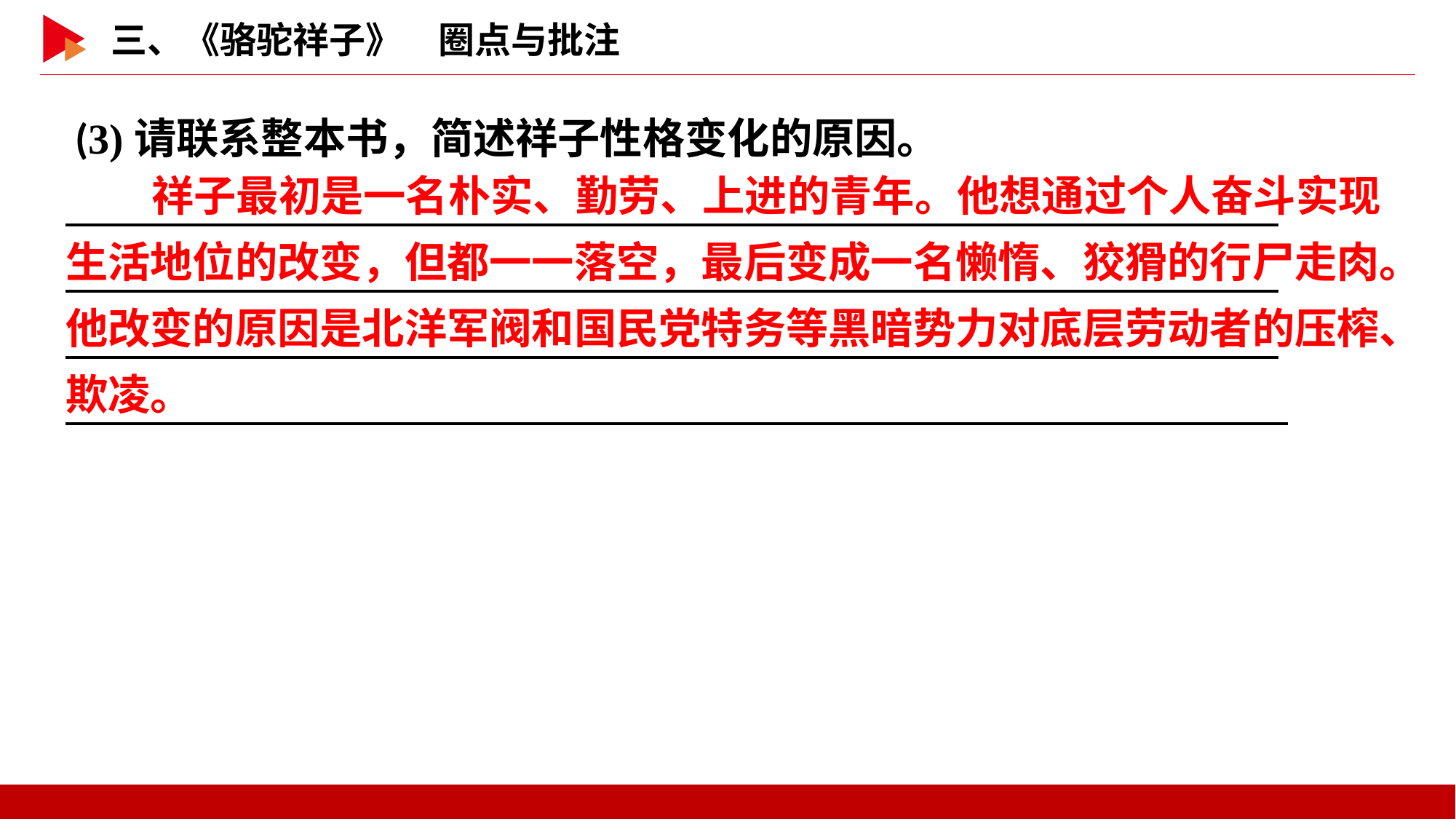

(3)请联系整本书，简述祥子性格变化的原因。

祥子最初是一名朴实、勤劳、上进的青年。他想通过个人奋斗实现生活地位的改变，但都一一落空，最后变成一名懒惰、狡猾的行尸走肉。他改变的原因是北洋军阀和国民党特务等黑暗势力对底层劳动者的压榨、欺凌。